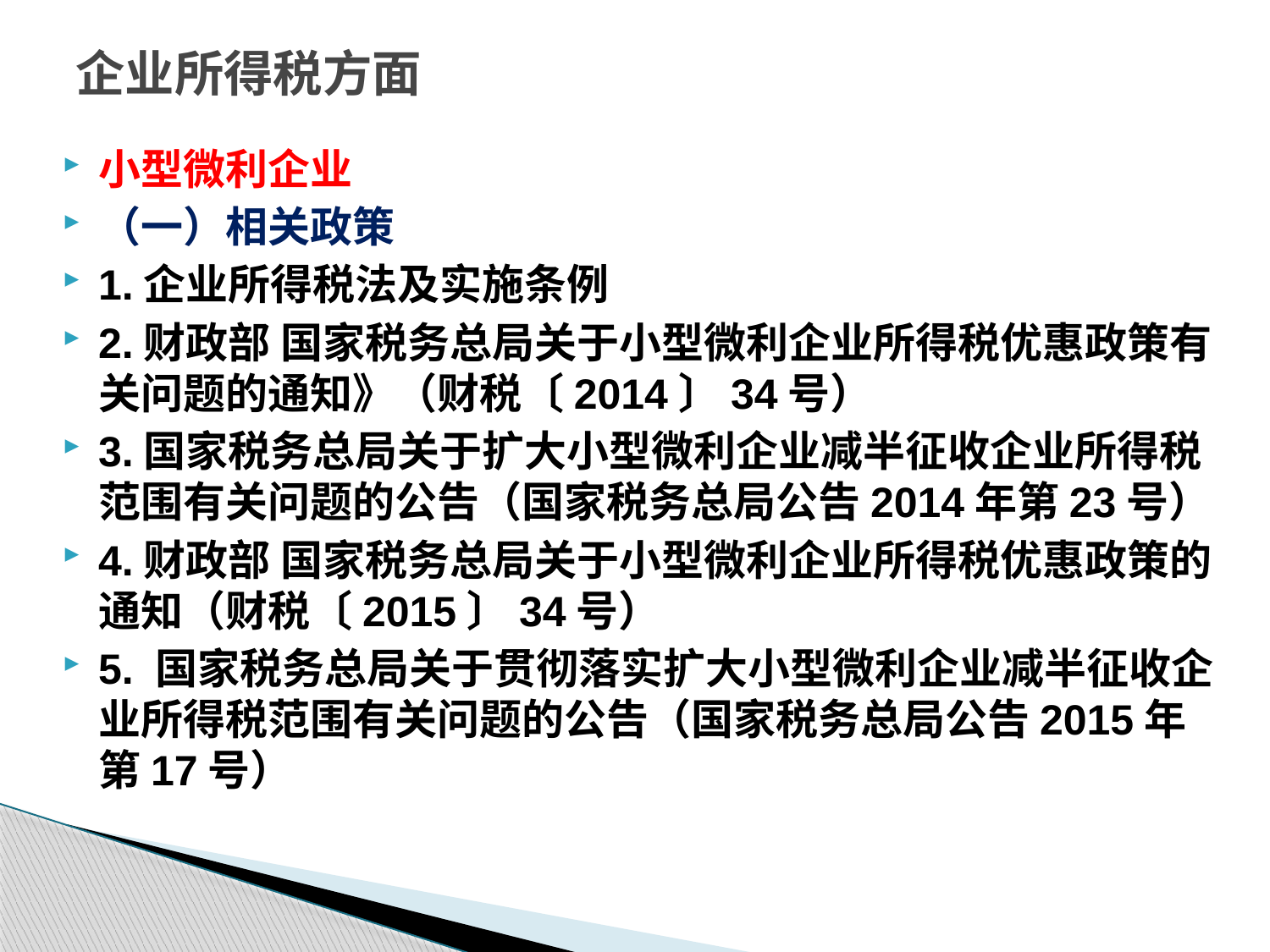

# 企业所得税方面
小型微利企业
（一）相关政策
1.企业所得税法及实施条例
2.财政部 国家税务总局关于小型微利企业所得税优惠政策有关问题的通知》（财税〔2014〕34号）
3.国家税务总局关于扩大小型微利企业减半征收企业所得税范围有关问题的公告（国家税务总局公告2014年第23号）
4.财政部 国家税务总局关于小型微利企业所得税优惠政策的通知（财税〔2015〕34号）
5. 国家税务总局关于贯彻落实扩大小型微利企业减半征收企业所得税范围有关问题的公告（国家税务总局公告2015年第17号）